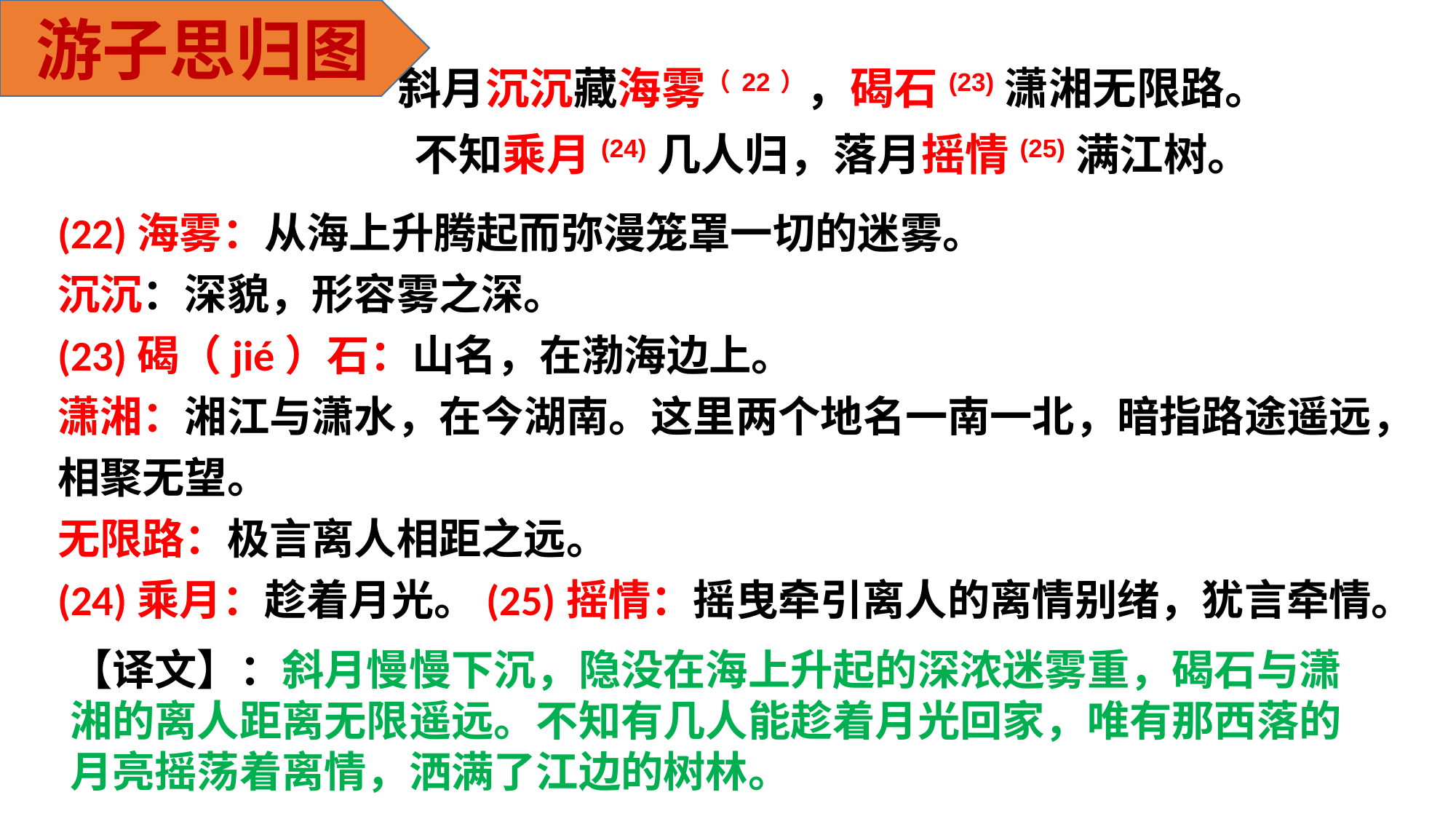

游子思归图
斜月沉沉藏海雾（22），碣石(23)潇湘无限路。
不知乘月(24)几人归，落月摇情(25)满江树。
(22)海雾：从海上升腾起而弥漫笼罩一切的迷雾。
沉沉：深貌，形容雾之深。
(23)碣（jié）石：山名，在渤海边上。
潇湘：湘江与潇水，在今湖南。这里两个地名一南一北，暗指路途遥远，相聚无望。
无限路：极言离人相距之远。
(24)乘月：趁着月光。(25)摇情：摇曳牵引离人的离情别绪，犹言牵情。
【译文】：斜月慢慢下沉，隐没在海上升起的深浓迷雾重，碣石与潇湘的离人距离无限遥远。不知有几人能趁着月光回家，唯有那西落的月亮摇荡着离情，洒满了江边的树林。